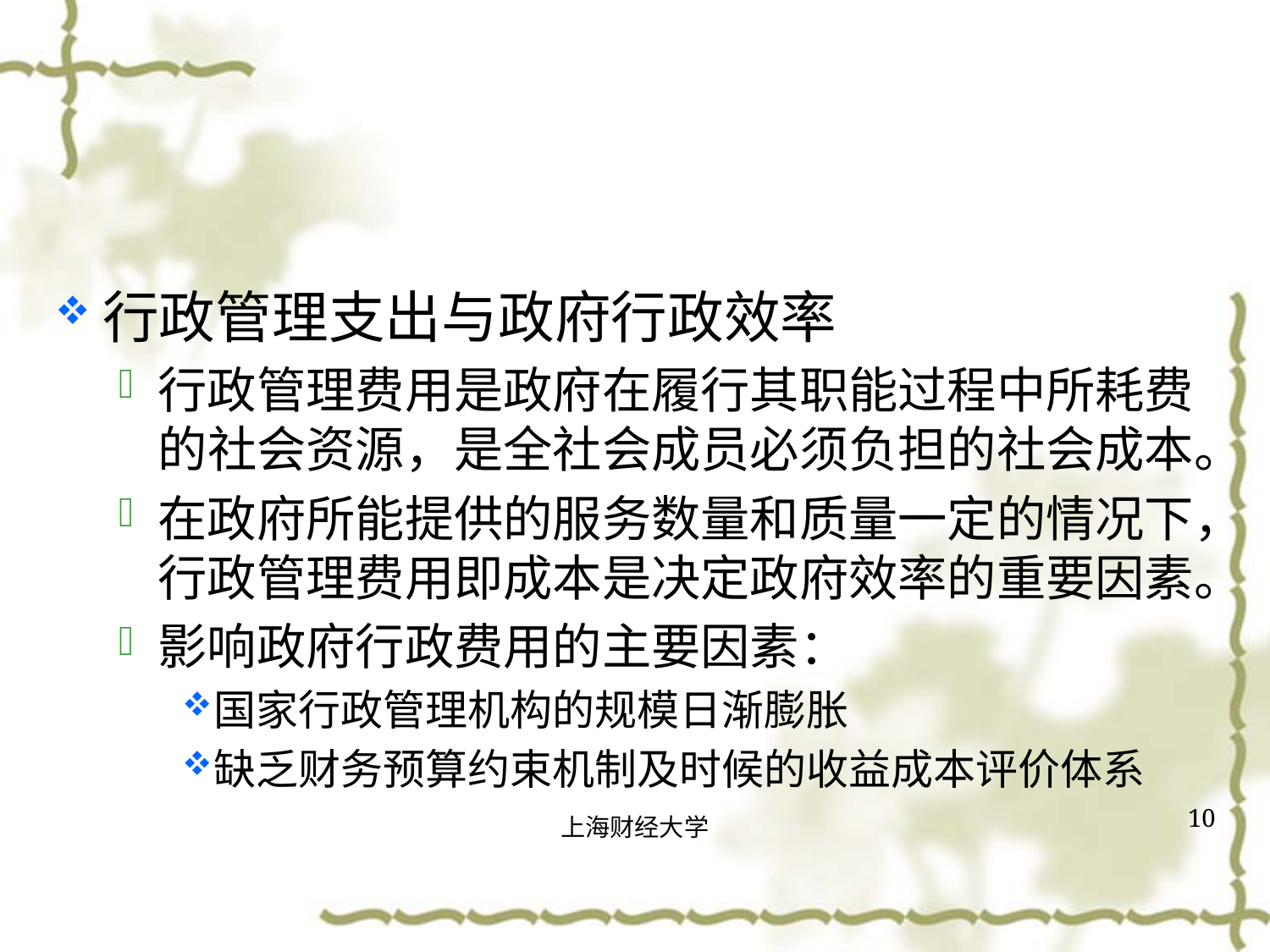

#
行政管理支出与政府行政效率
行政管理费用是政府在履行其职能过程中所耗费的社会资源，是全社会成员必须负担的社会成本。
在政府所能提供的服务数量和质量一定的情况下，行政管理费用即成本是决定政府效率的重要因素。
影响政府行政费用的主要因素：
国家行政管理机构的规模日渐膨胀
缺乏财务预算约束机制及时候的收益成本评价体系
10
上海财经大学